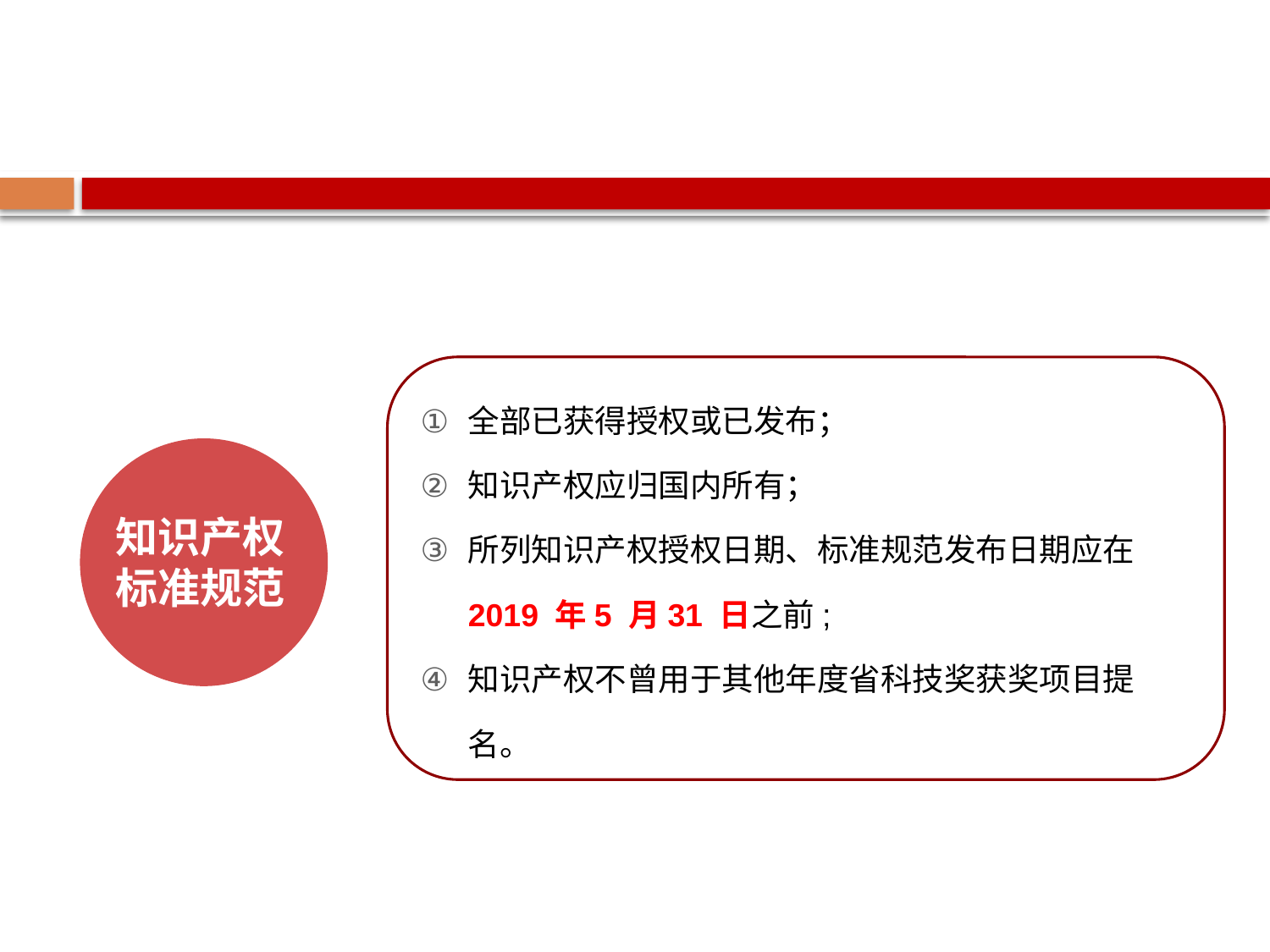

全部已获得授权或已发布；
知识产权应归国内所有；
所列知识产权授权日期、标准规范发布日期应在2019 年5 月31 日之前;
知识产权不曾用于其他年度省科技奖获奖项目提名。

知识产权标准规范